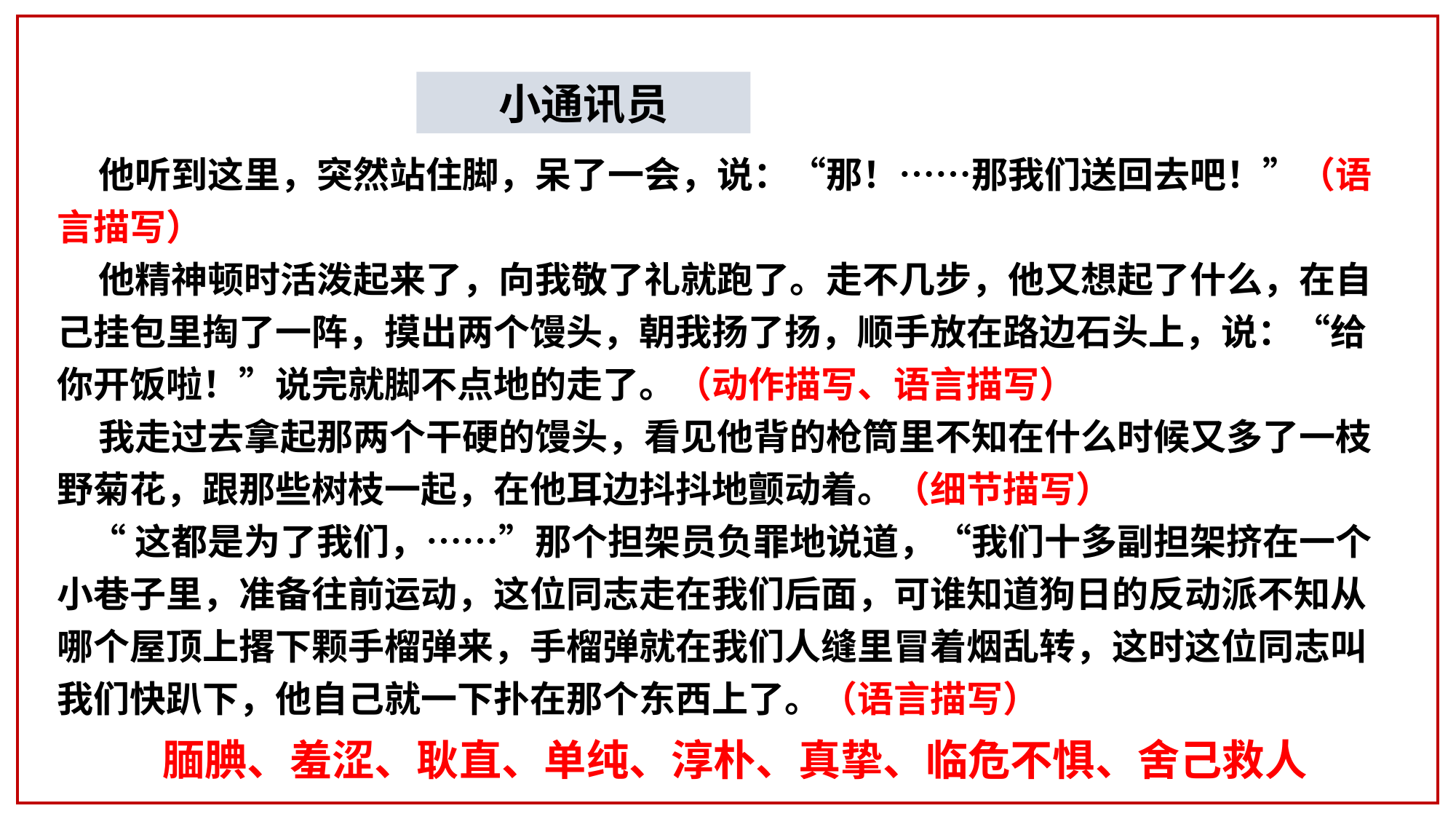

小通讯员
#
    他听到这里，突然站住脚，呆了一会，说：“那！……那我们送回去吧！”（语言描写）
    他精神顿时活泼起来了，向我敬了礼就跑了。走不几步，他又想起了什么，在自己挂包里掏了一阵，摸出两个馒头，朝我扬了扬，顺手放在路边石头上，说：“给你开饭啦！”说完就脚不点地的走了。（动作描写、语言描写）
    我走过去拿起那两个干硬的馒头，看见他背的枪筒里不知在什么时候又多了一枝野菊花，跟那些树枝一起，在他耳边抖抖地颤动着。（细节描写）
    “这都是为了我们，……”那个担架员负罪地说道，“我们十多副担架挤在一个小巷子里，准备往前运动，这位同志走在我们后面，可谁知道狗日的反动派不知从哪个屋顶上撂下颗手榴弹来，手榴弹就在我们人缝里冒着烟乱转，这时这位同志叫我们快趴下，他自己就一下扑在那个东西上了。（语言描写）
腼腆、羞涩、耿直、单纯、淳朴、真挚、临危不惧、舍己救人